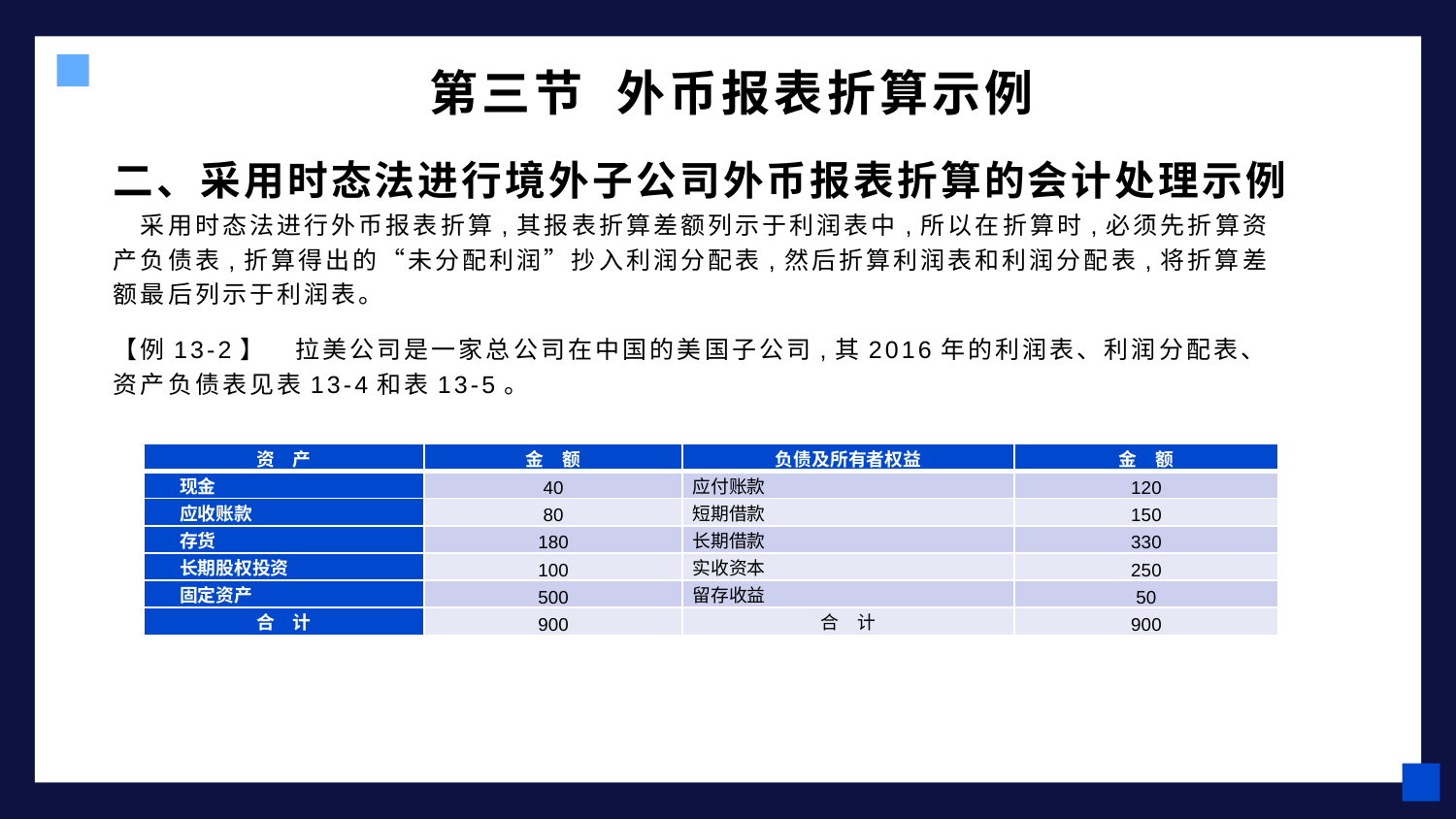

# 第三节  外币报表折算示例
二、采用时态法进行境外子公司外币报表折算的会计处理示例　采用时态法进行外币报表折算,其报表折算差额列示于利润表中,所以在折算时,必须先折算资产负债表,折算得出的“未分配利润”抄入利润分配表,然后折算利润表和利润分配表,将折算差额最后列示于利润表。
【例13-2】　拉美公司是一家总公司在中国的美国子公司,其2016年的利润表、利润分配表、资产负债表见表13-4和表13-5。

| 资　产 | 金　额 | 负债及所有者权益 | 金　额 |
| --- | --- | --- | --- |
| 现金 | 40 | 应付账款 | 120 |
| 应收账款 | 80 | 短期借款 | 150 |
| 存货 | 180 | 长期借款 | 330 |
| 长期股权投资 | 100 | 实收资本 | 250 |
| 固定资产 | 500 | 留存收益 | 50 |
| 合　计 | 900 | 合　计 | 900 |